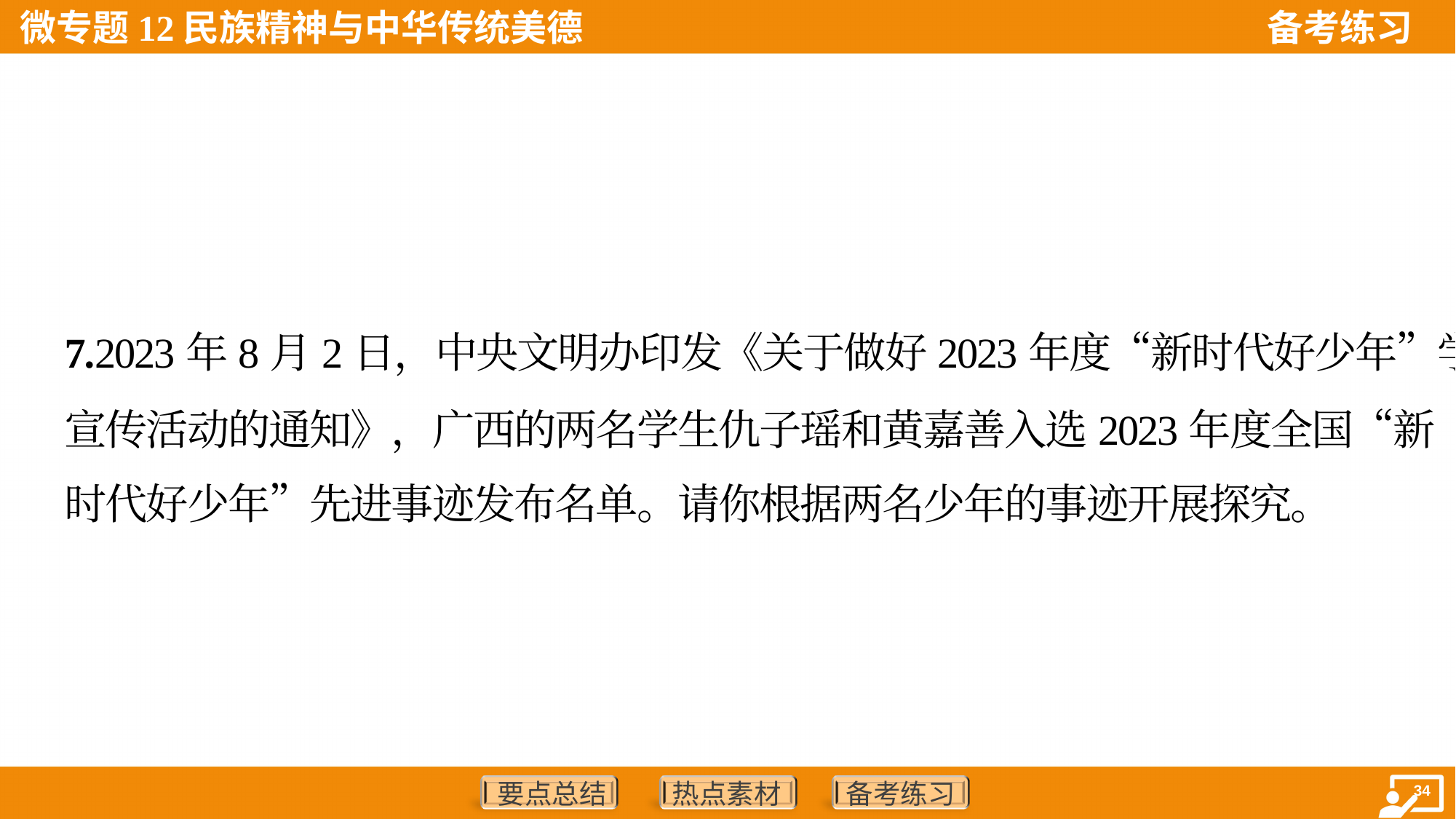

7.2023年8月2日，中央文明办印发《关于做好2023年度“新时代好少年”学习
宣传活动的通知》，广西的两名学生仇子瑶和黄嘉善入选2023年度全国“新
时代好少年”先进事迹发布名单。请你根据两名少年的事迹开展探究。